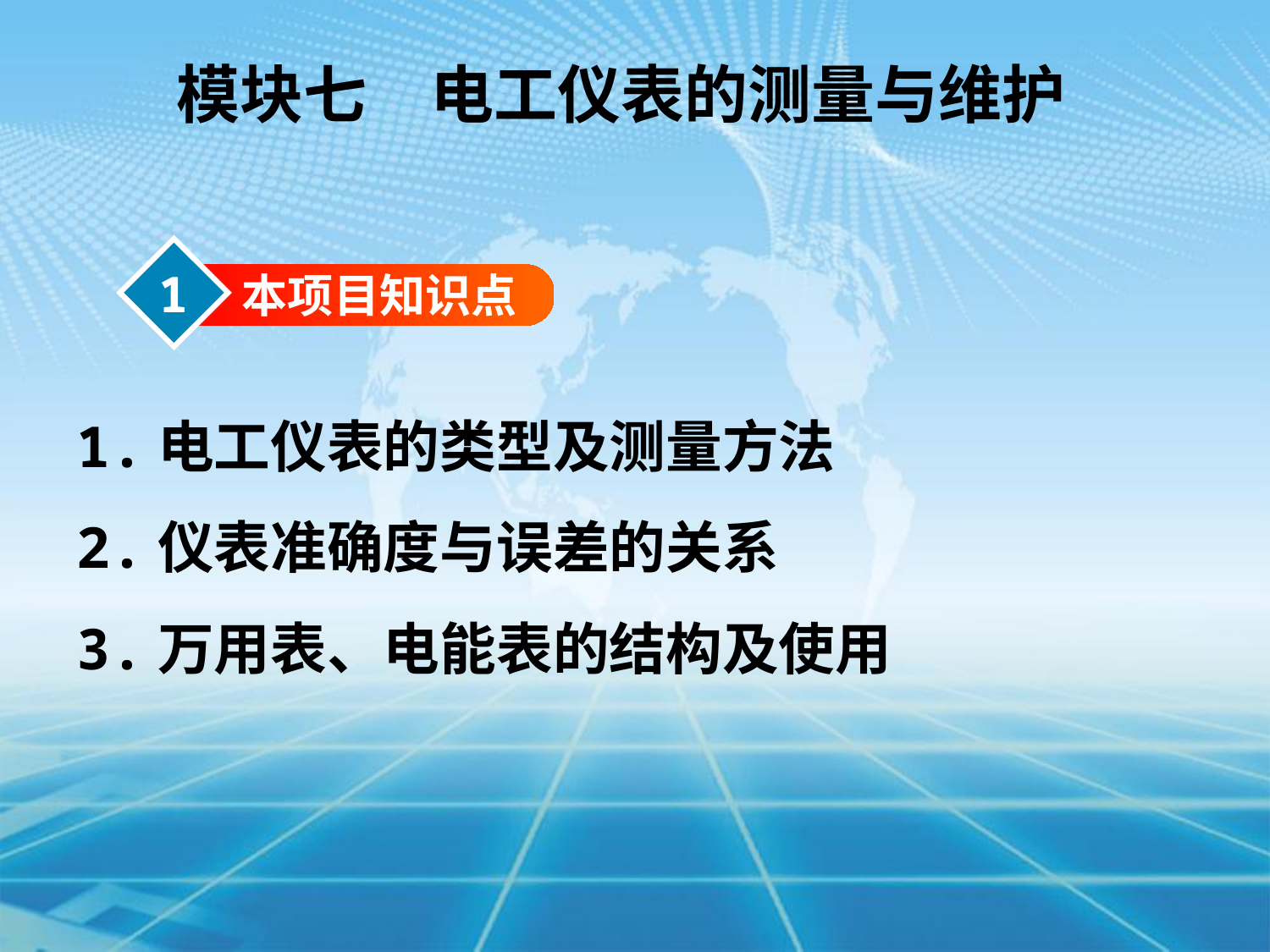

模块七　电工仪表的测量与维护
1
本项目知识点

1.电工仪表的类型及测量方法
2.仪表准确度与误差的关系
3.万用表、电能表的结构及使用